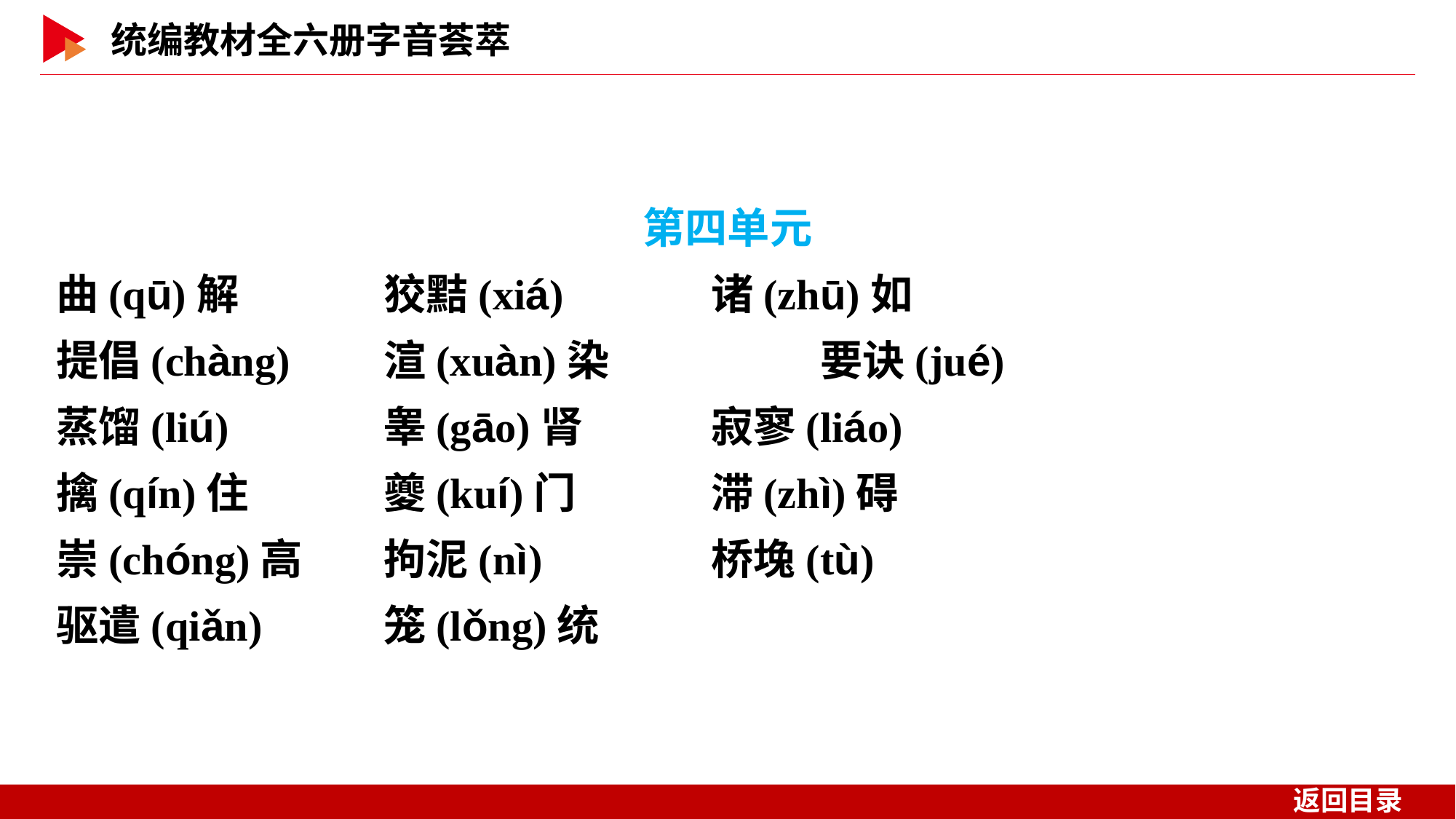

第四单元
曲(qū)解		狡黠(xiá)		诸(zhū)如
提倡(chàng)	渲(xuàn)染		要诀(jué)
蒸馏(liú)		睾(gāo)肾		寂寥(liáo)
擒(qín)住		夔(kuí)门		滞(zhì)碍
崇(chóng)高	拘泥(nì)		桥堍(tù)
驱遣(qiǎn)		笼(lǒng)统